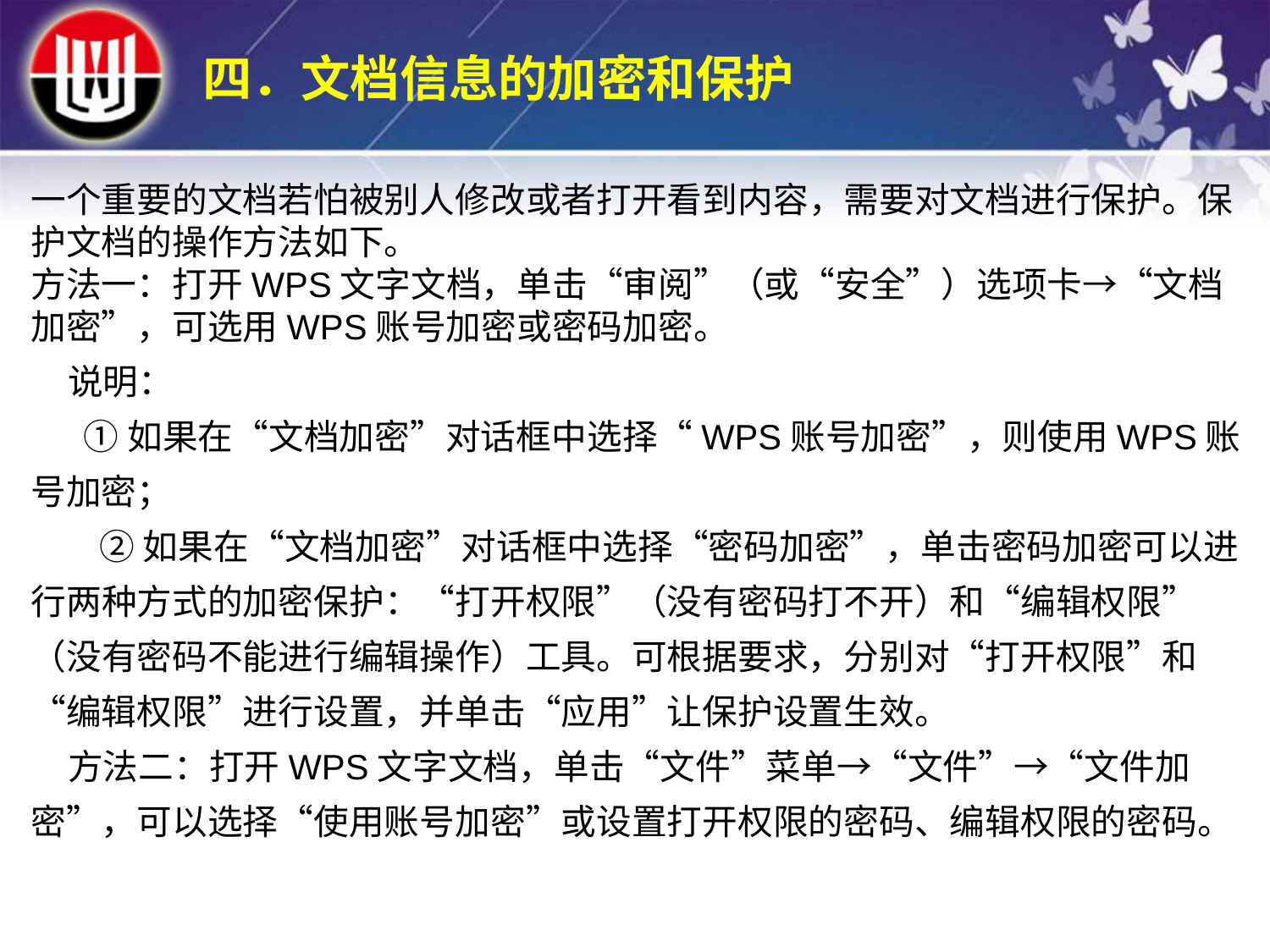

四．文档信息的加密和保护
一个重要的文档若怕被别人修改或者打开看到内容，需要对文档进行保护。保护文档的操作方法如下。方法一：打开WPS文字文档，单击“审阅”（或“安全”）选项卡→“文档加密”，可选用WPS账号加密或密码加密。说明：
  ①如果在“文档加密”对话框中选择“WPS账号加密”，则使用WPS账号加密；    ②如果在“文档加密”对话框中选择“密码加密”，单击密码加密可以进行两种方式的加密保护：“打开权限”（没有密码打不开）和“编辑权限”（没有密码不能进行编辑操作）工具。可根据要求，分别对“打开权限”和“编辑权限”进行设置，并单击“应用”让保护设置生效。方法二：打开WPS文字文档，单击“文件”菜单→“文件”→“文件加密”，可以选择“使用账号加密”或设置打开权限的密码、编辑权限的密码。